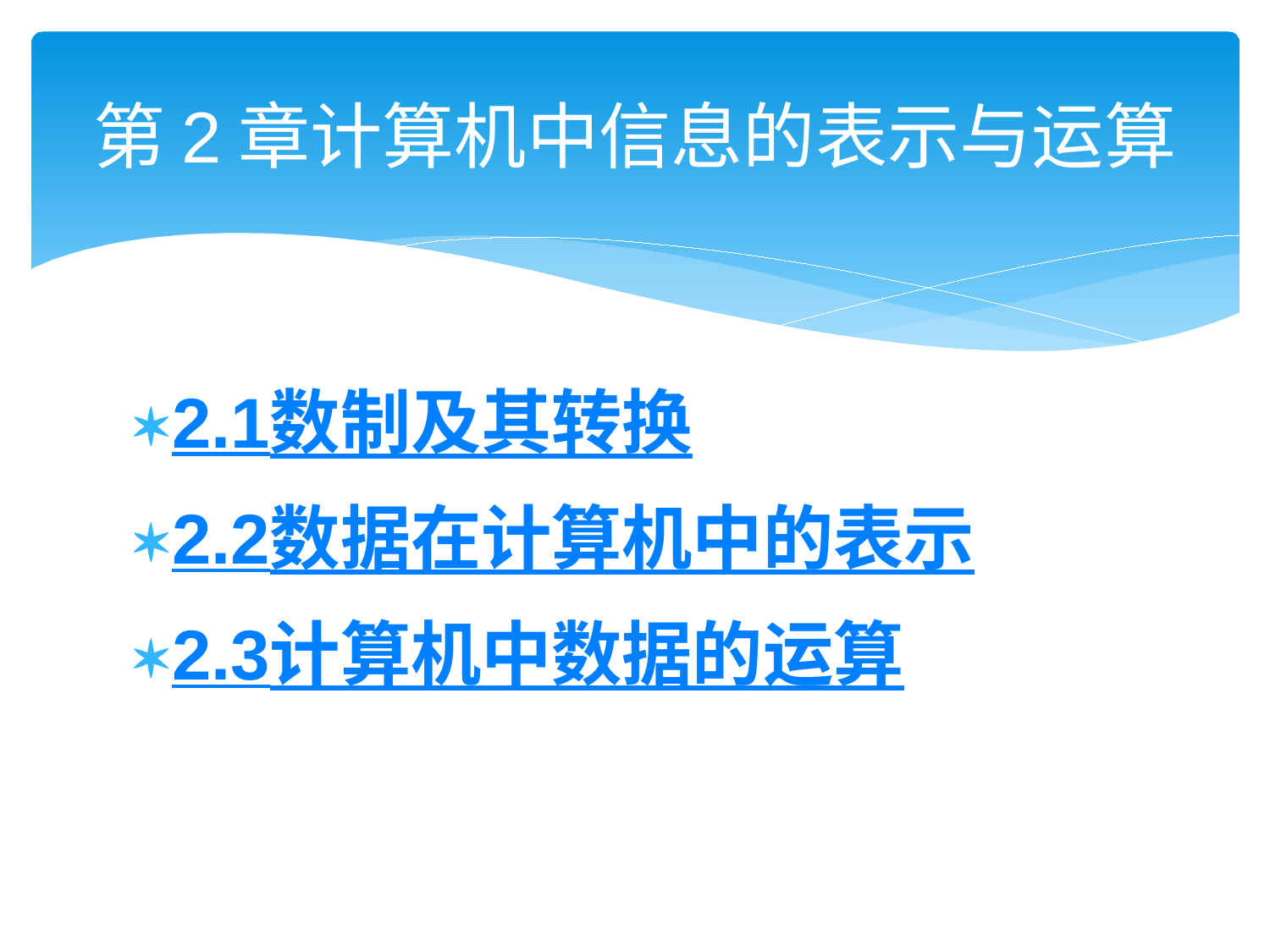

# 第2章计算机中信息的表示与运算
2.1数制及其转换
2.2数据在计算机中的表示
2.3计算机中数据的运算